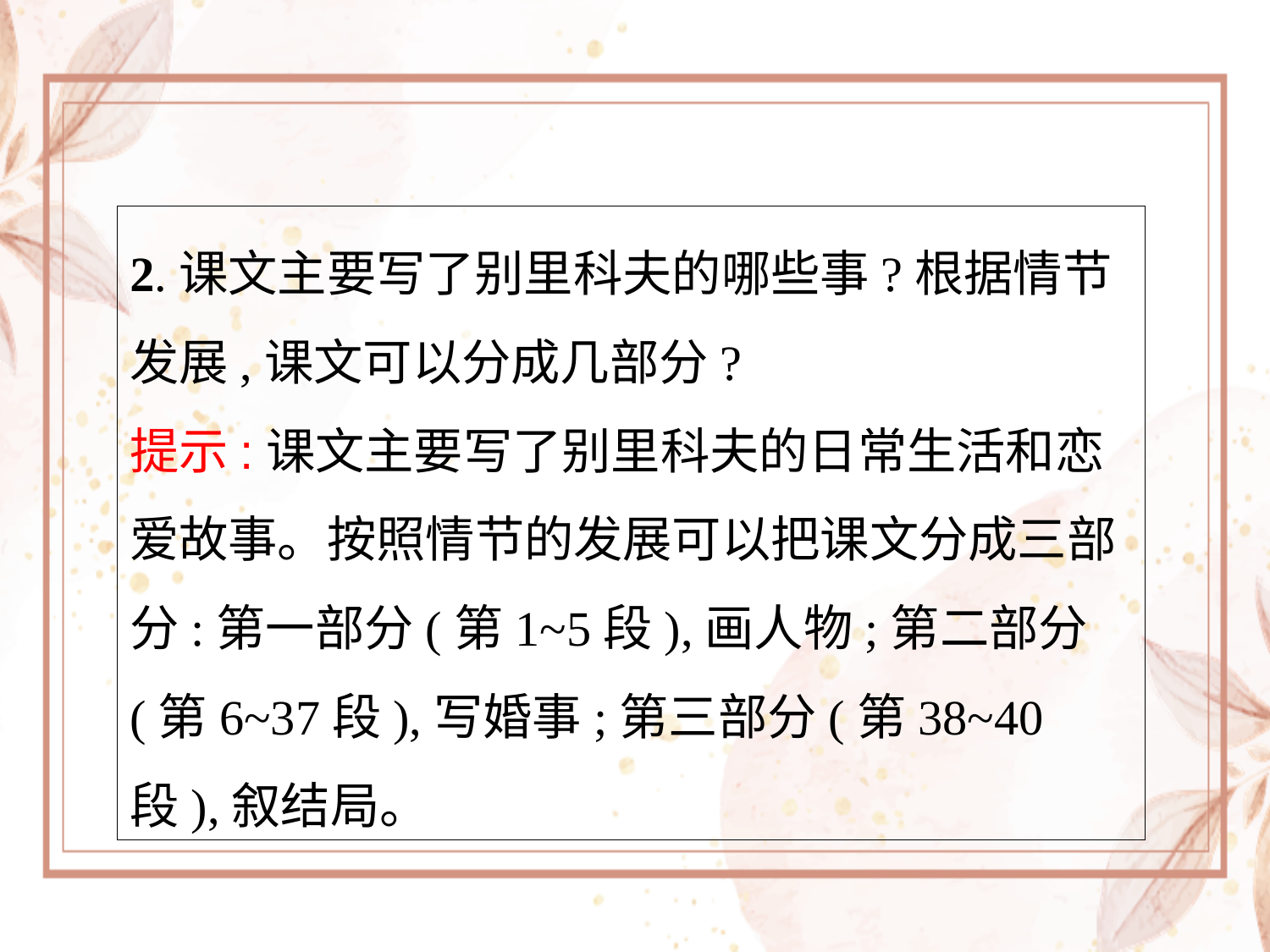

2.课文主要写了别里科夫的哪些事?根据情节发展,课文可以分成几部分?
提示:课文主要写了别里科夫的日常生活和恋爱故事。按照情节的发展可以把课文分成三部分:第一部分(第1~5段),画人物;第二部分(第6~37段),写婚事;第三部分(第38~40段),叙结局。